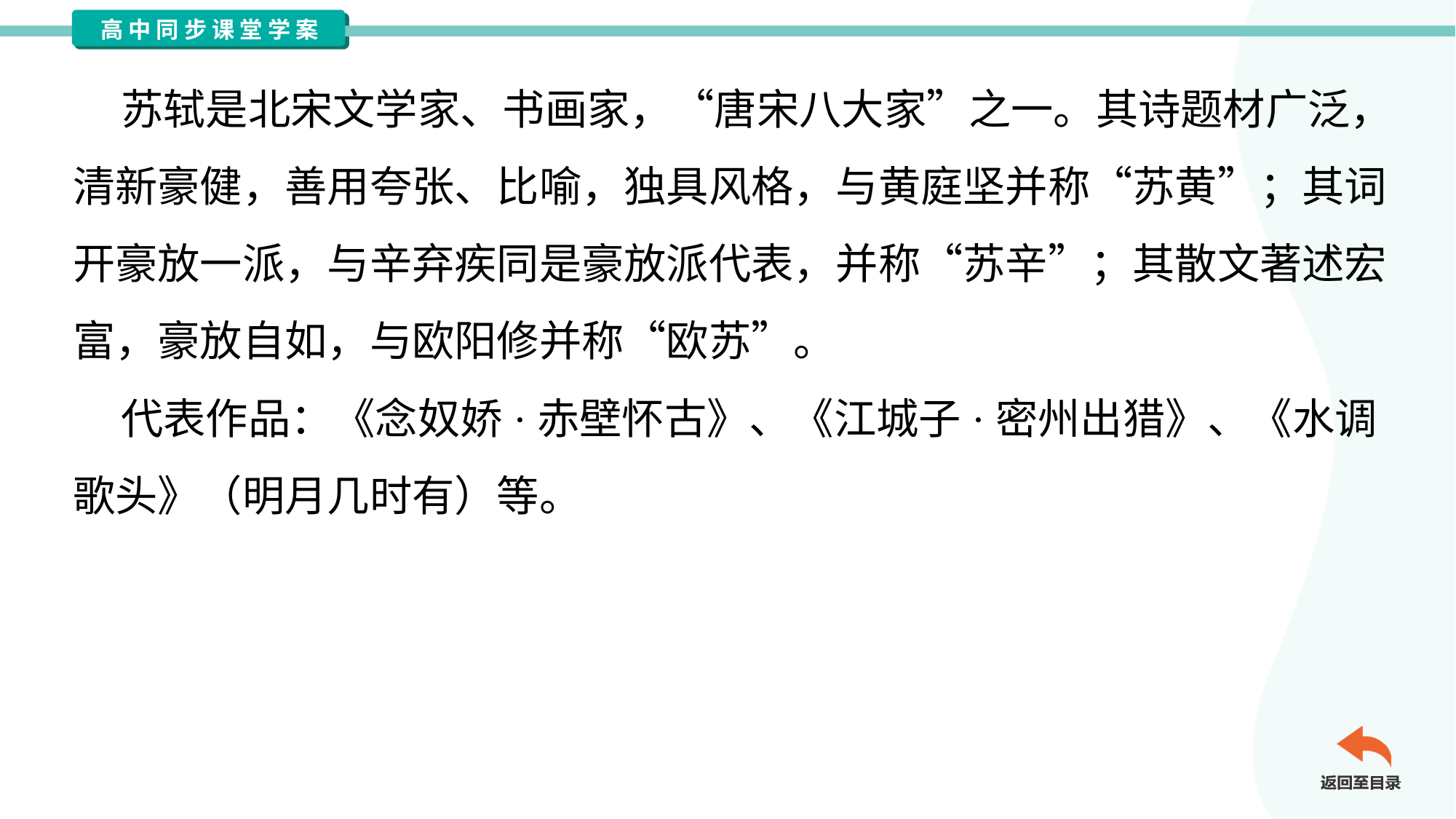

苏轼是北宋文学家、书画家，“唐宋八大家”之一。其诗题材广泛，
清新豪健，善用夸张、比喻，独具风格，与黄庭坚并称“苏黄”；其词
开豪放一派，与辛弃疾同是豪放派代表，并称“苏辛”；其散文著述宏
富，豪放自如，与欧阳修并称“欧苏”。
    代表作品：《念奴娇·赤壁怀古》、《江城子·密州出猎》、《水调
歌头》（明月几时有）等。